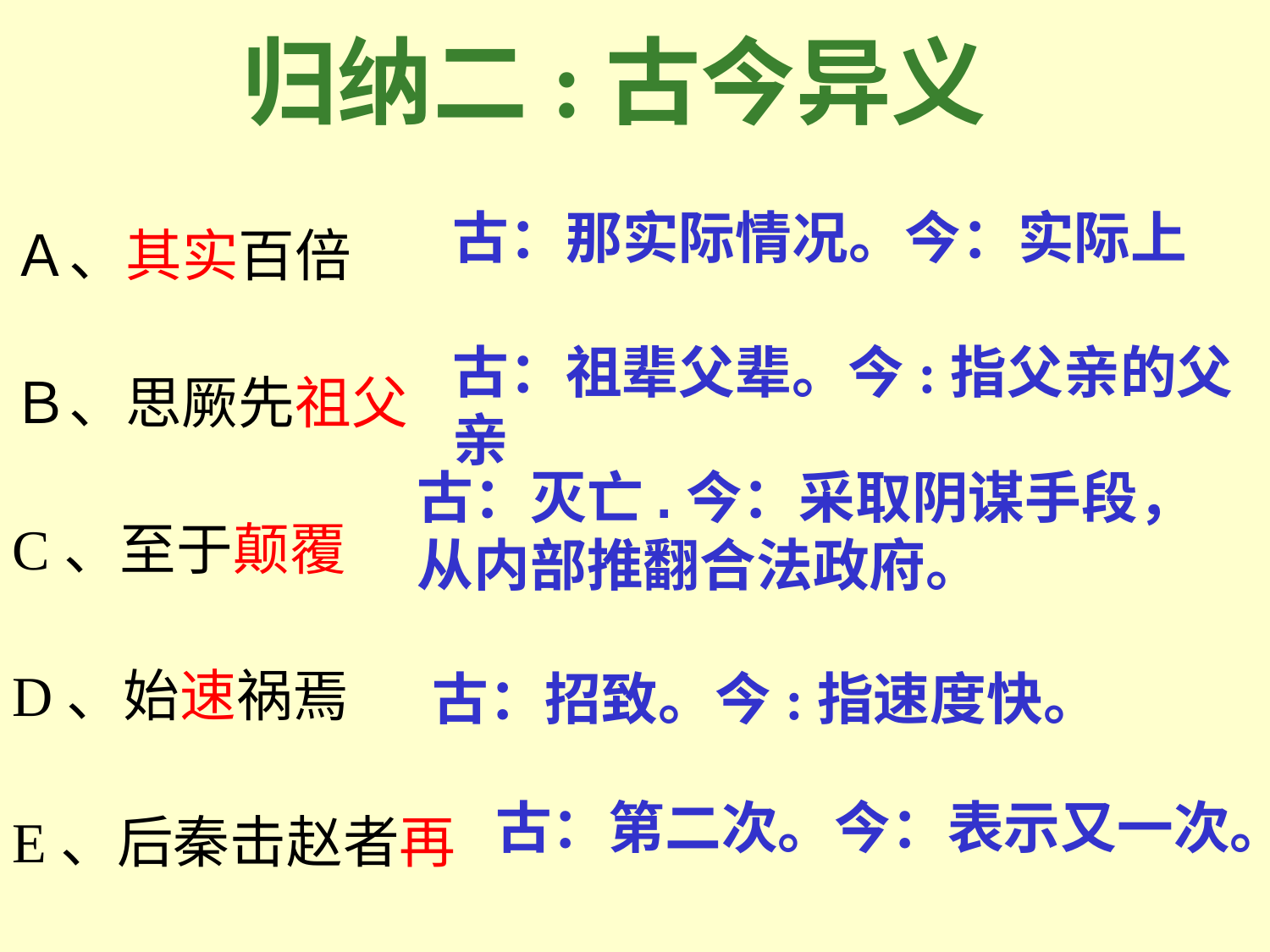

归纳二:古今异义
Ａ、其实百倍
Ｂ、思厥先祖父
C、至于颠覆
D、始速祸焉
E、后秦击赵者再

古：那实际情况。今：实际上
古：祖辈父辈。今:指父亲的父亲
古：灭亡.今：采取阴谋手段，从内部推翻合法政府。
古：招致。今:指速度快。
古：第二次。今：表示又一次。